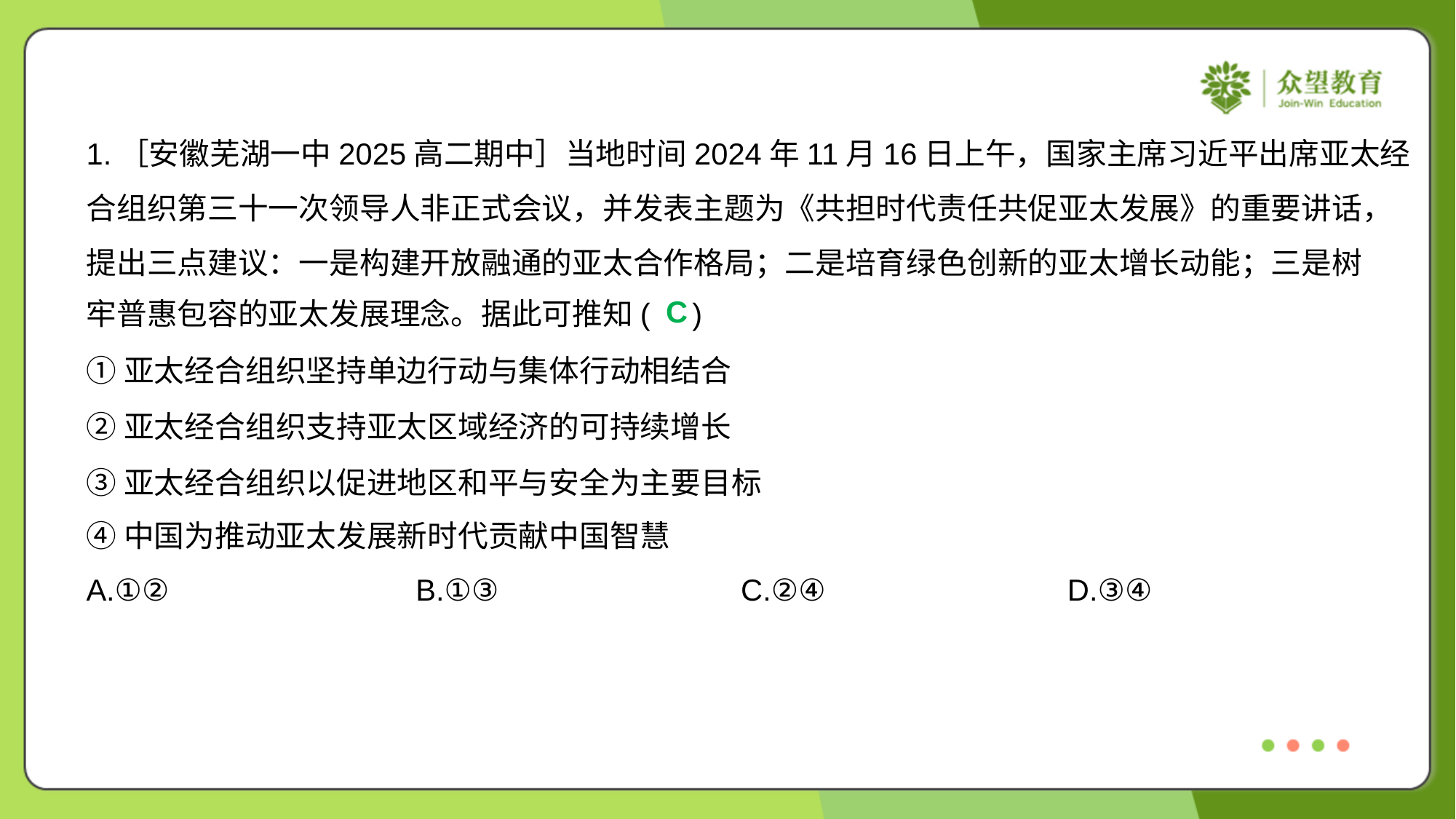

1.［安徽芜湖一中2025高二期中］当地时间2024年11月16日上午，国家主席习近平出席亚太经
合组织第三十一次领导人非正式会议，并发表主题为《共担时代责任共促亚太发展》的重要讲话，
提出三点建议：一是构建开放融通的亚太合作格局；二是培育绿色创新的亚太增长动能；三是树
牢普惠包容的亚太发展理念。据此可推知(     )
C
①亚太经合组织坚持单边行动与集体行动相结合
②亚太经合组织支持亚太区域经济的可持续增长
③亚太经合组织以促进地区和平与安全为主要目标
④中国为推动亚太发展新时代贡献中国智慧
A.①②	B.①③	C.②④	D.③④